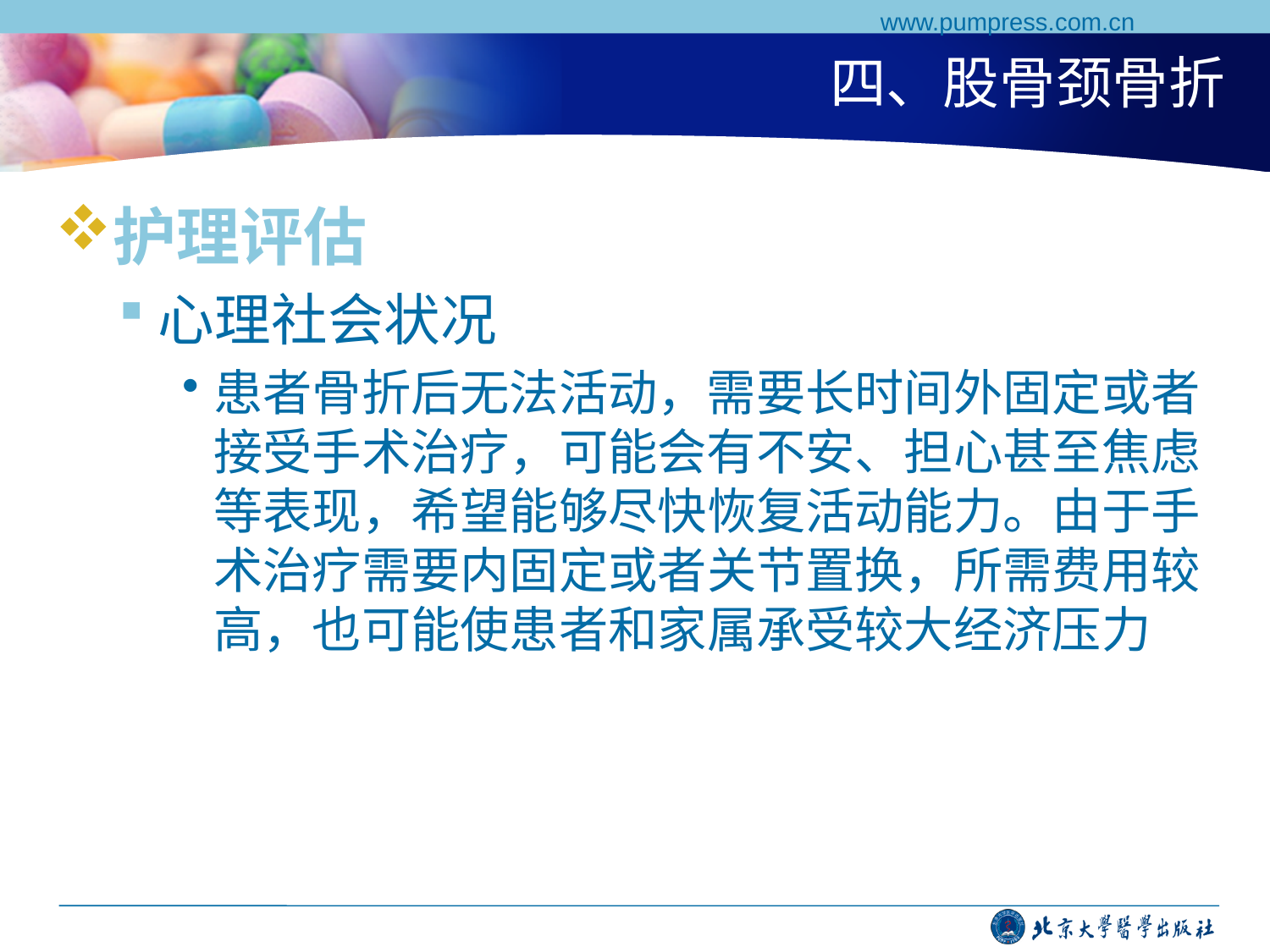

www.pumpress.com.cn
# 四、股骨颈骨折
护理评估
心理社会状况
患者骨折后无法活动，需要长时间外固定或者接受手术治疗，可能会有不安、担心甚至焦虑等表现，希望能够尽快恢复活动能力。由于手术治疗需要内固定或者关节置换，所需费用较高，也可能使患者和家属承受较大经济压力